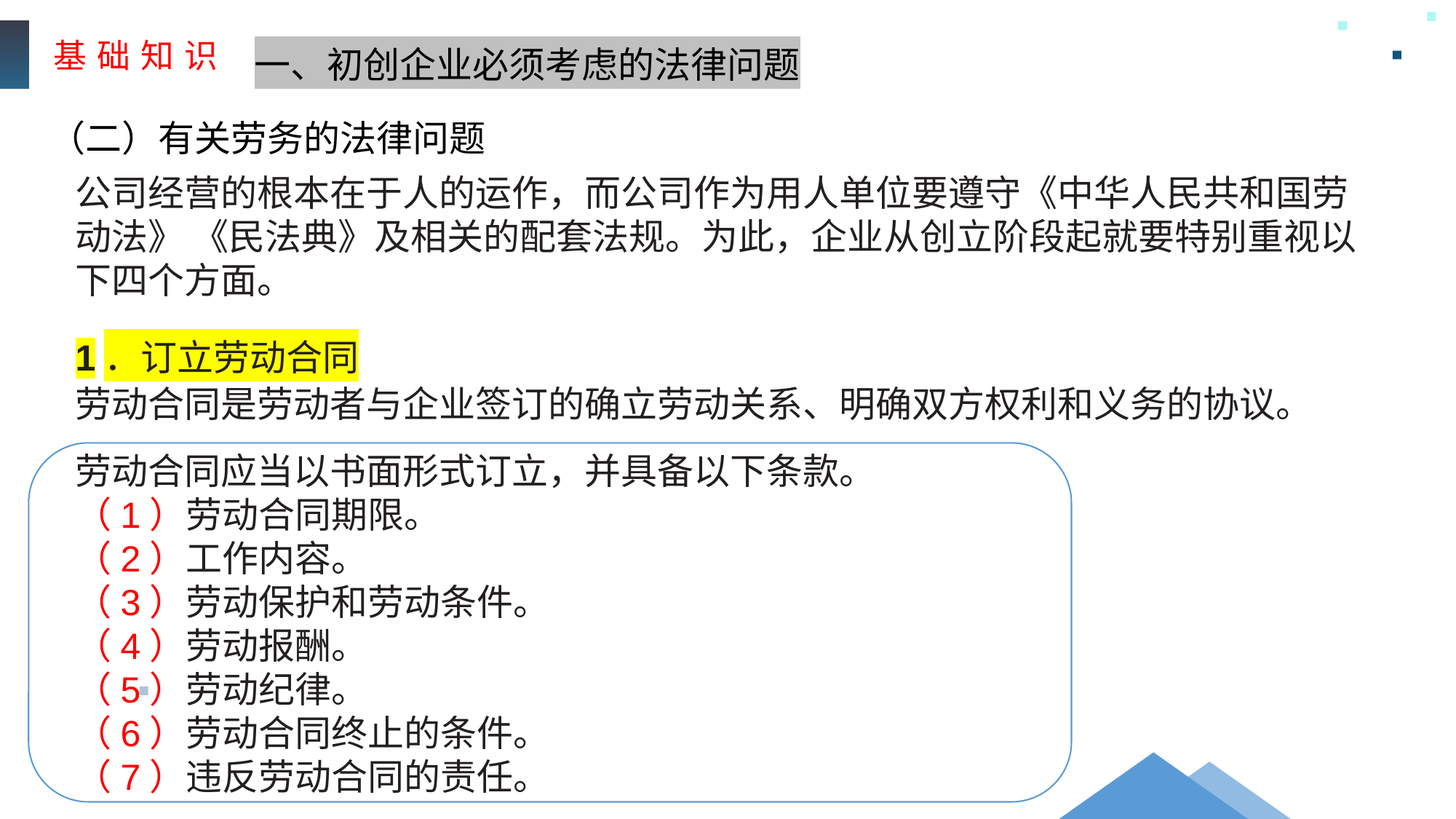

基 础 知 识

一、初创企业必须考虑的法律问题
（二）有关劳务的法律问题
公司经营的根本在于人的运作，而公司作为用人单位要遵守《中华人民共和国劳动法》 《民法典》及相关的配套法规。为此，企业从创立阶段起就要特别重视以下四个方面。
1．订立劳动合同
劳动合同是劳动者与企业签订的确立劳动关系、明确双方权利和义务的协议。

劳动合同应当以书面形式订立，并具备以下条款。
（1）劳动合同期限。
（2）工作内容。
（3）劳动保护和劳动条件。
（4）劳动报酬。
（5）劳动纪律。
（6）劳动合同终止的条件。
（7）违反劳动合同的责任。